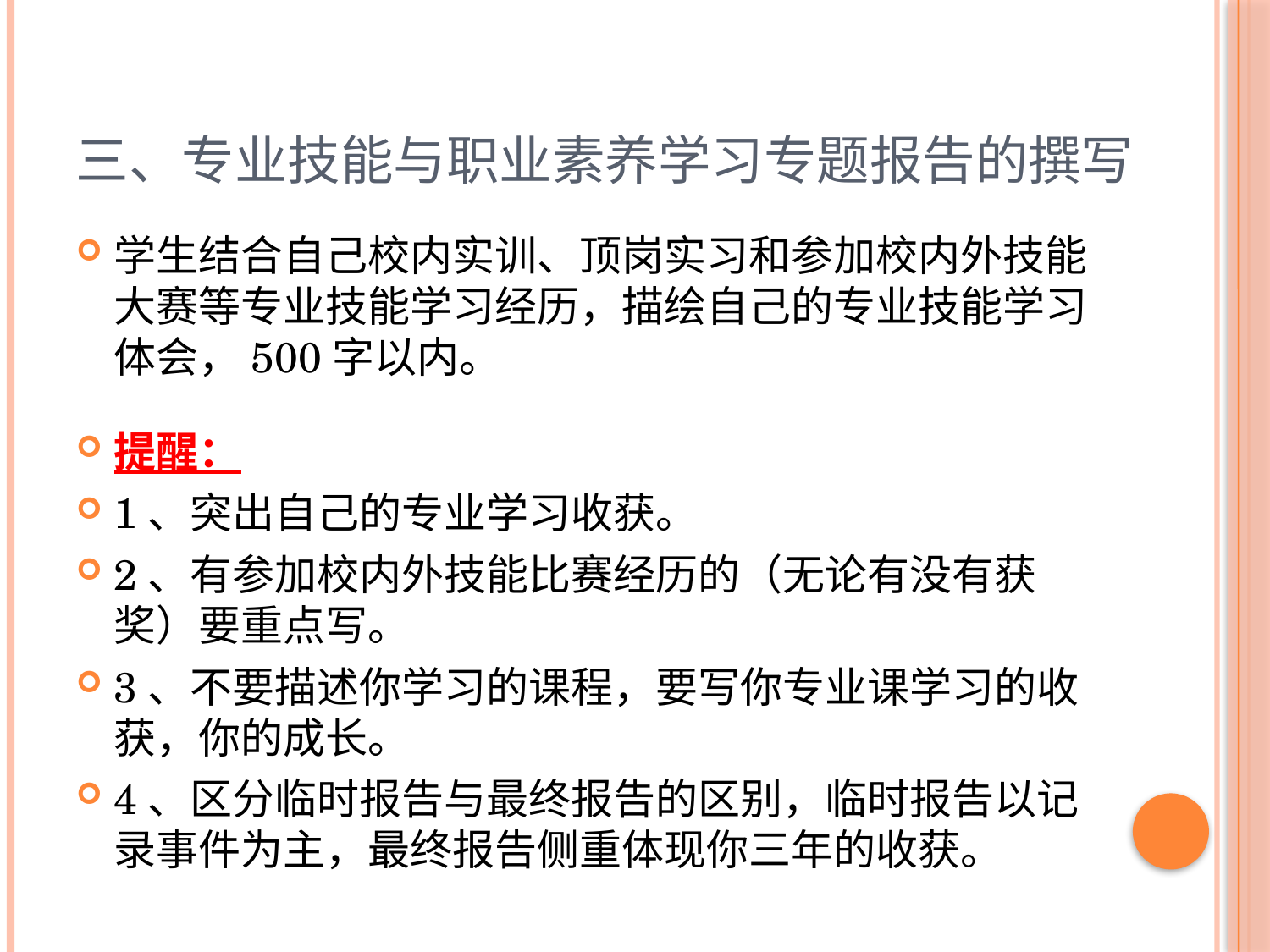

# 三、专业技能与职业素养学习专题报告的撰写
学生结合自己校内实训、顶岗实习和参加校内外技能大赛等专业技能学习经历，描绘自己的专业技能学习体会，500字以内。

提醒：
1、突出自己的专业学习收获。
2、有参加校内外技能比赛经历的（无论有没有获奖）要重点写。
3、不要描述你学习的课程，要写你专业课学习的收获，你的成长。
4、区分临时报告与最终报告的区别，临时报告以记录事件为主，最终报告侧重体现你三年的收获。